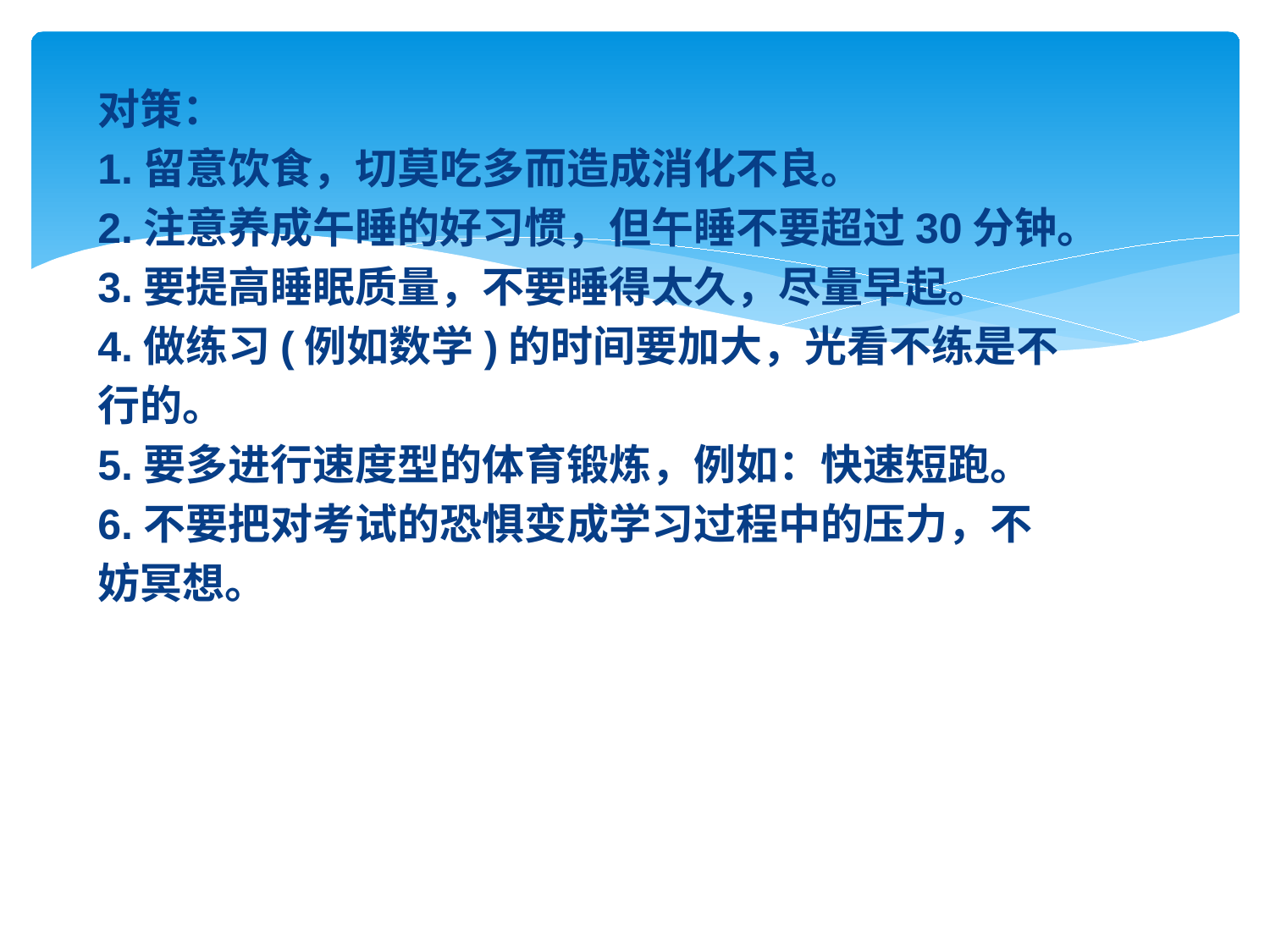

对策：
1.留意饮食，切莫吃多而造成消化不良。
2.注意养成午睡的好习惯，但午睡不要超过30分钟。
3.要提高睡眠质量，不要睡得太久，尽量早起。
4.做练习(例如数学)的时间要加大，光看不练是不
行的。
5.要多进行速度型的体育锻炼，例如：快速短跑。
6.不要把对考试的恐惧变成学习过程中的压力，不
妨冥想。